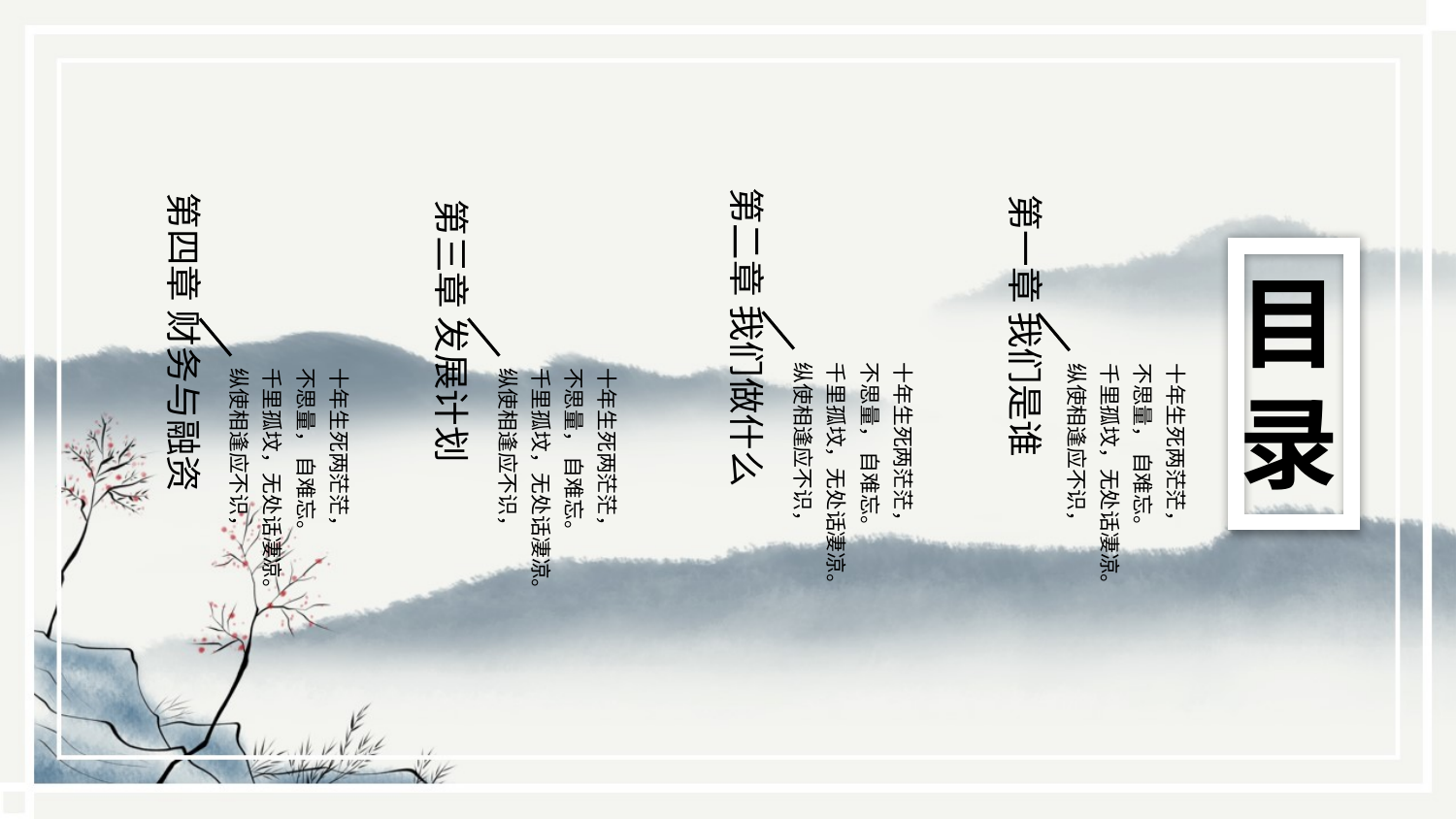

第二章 我们做什么
第四章 财务与融资
第一章 我们是谁
第三章 发展计划

目录
十年生死两茫茫，
不思量， 自难忘。
千里孤坟，无处话凄凉。
纵使相逢应不识，

十年生死两茫茫，
不思量， 自难忘。
千里孤坟，无处话凄凉。
纵使相逢应不识，

十年生死两茫茫，
不思量， 自难忘。
千里孤坟，无处话凄凉。
纵使相逢应不识，

十年生死两茫茫，
不思量， 自难忘。
千里孤坟，无处话凄凉。
纵使相逢应不识，